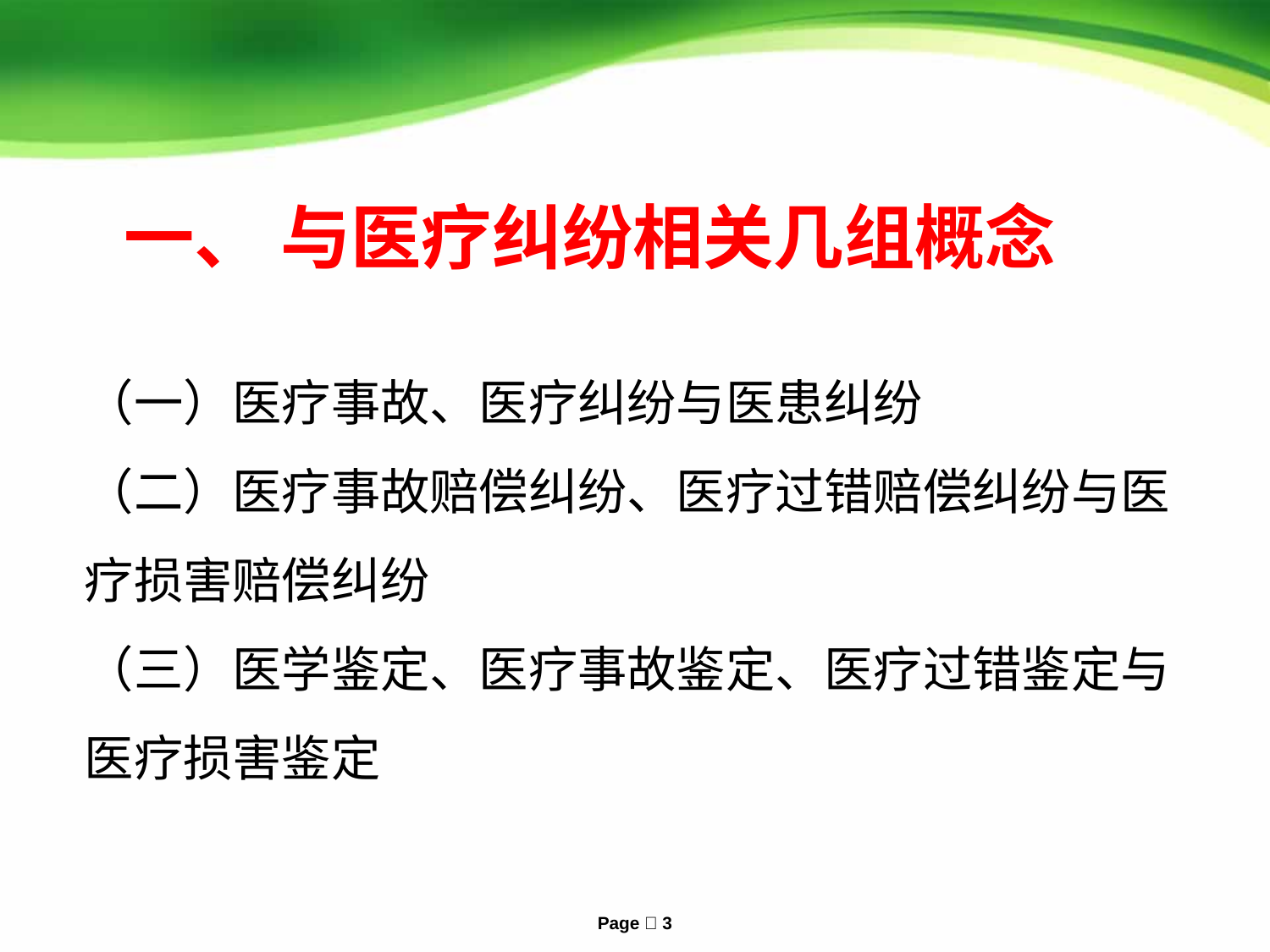

# 一、 与医疗纠纷相关几组概念
（一）医疗事故、医疗纠纷与医患纠纷
（二）医疗事故赔偿纠纷、医疗过错赔偿纠纷与医疗损害赔偿纠纷
（三）医学鉴定、医疗事故鉴定、医疗过错鉴定与医疗损害鉴定